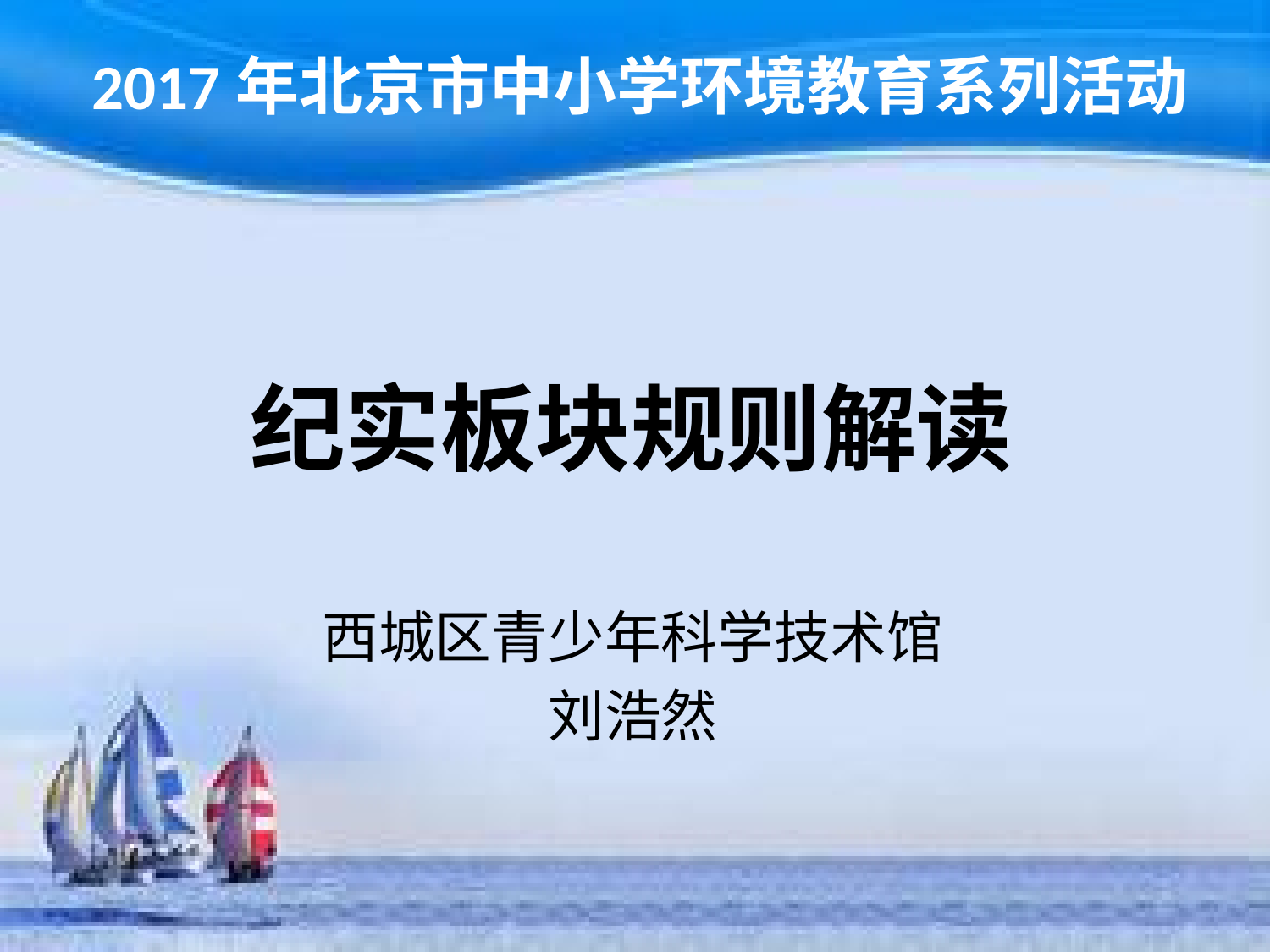

2017年北京市中小学环境教育系列活动
纪实板块规则解读
西城区青少年科学技术馆
刘浩然